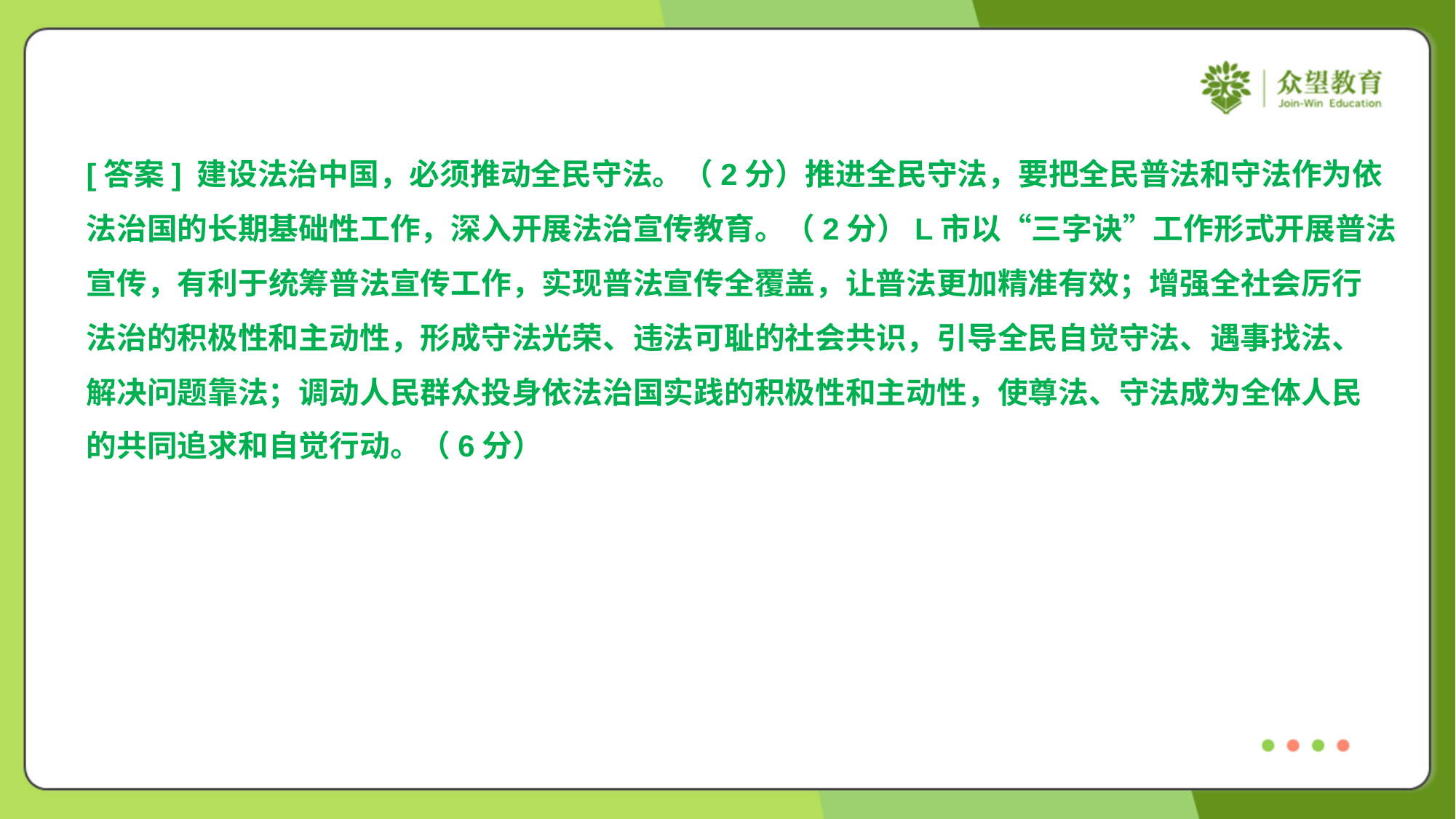

[答案] 建设法治中国，必须推动全民守法。（2分）推进全民守法，要把全民普法和守法作为依
法治国的长期基础性工作，深入开展法治宣传教育。（2分）L市以“三字诀”工作形式开展普法
宣传，有利于统筹普法宣传工作，实现普法宣传全覆盖，让普法更加精准有效；增强全社会厉行
法治的积极性和主动性，形成守法光荣、违法可耻的社会共识，引导全民自觉守法、遇事找法、
解决问题靠法；调动人民群众投身依法治国实践的积极性和主动性，使尊法、守法成为全体人民
的共同追求和自觉行动。（6分）